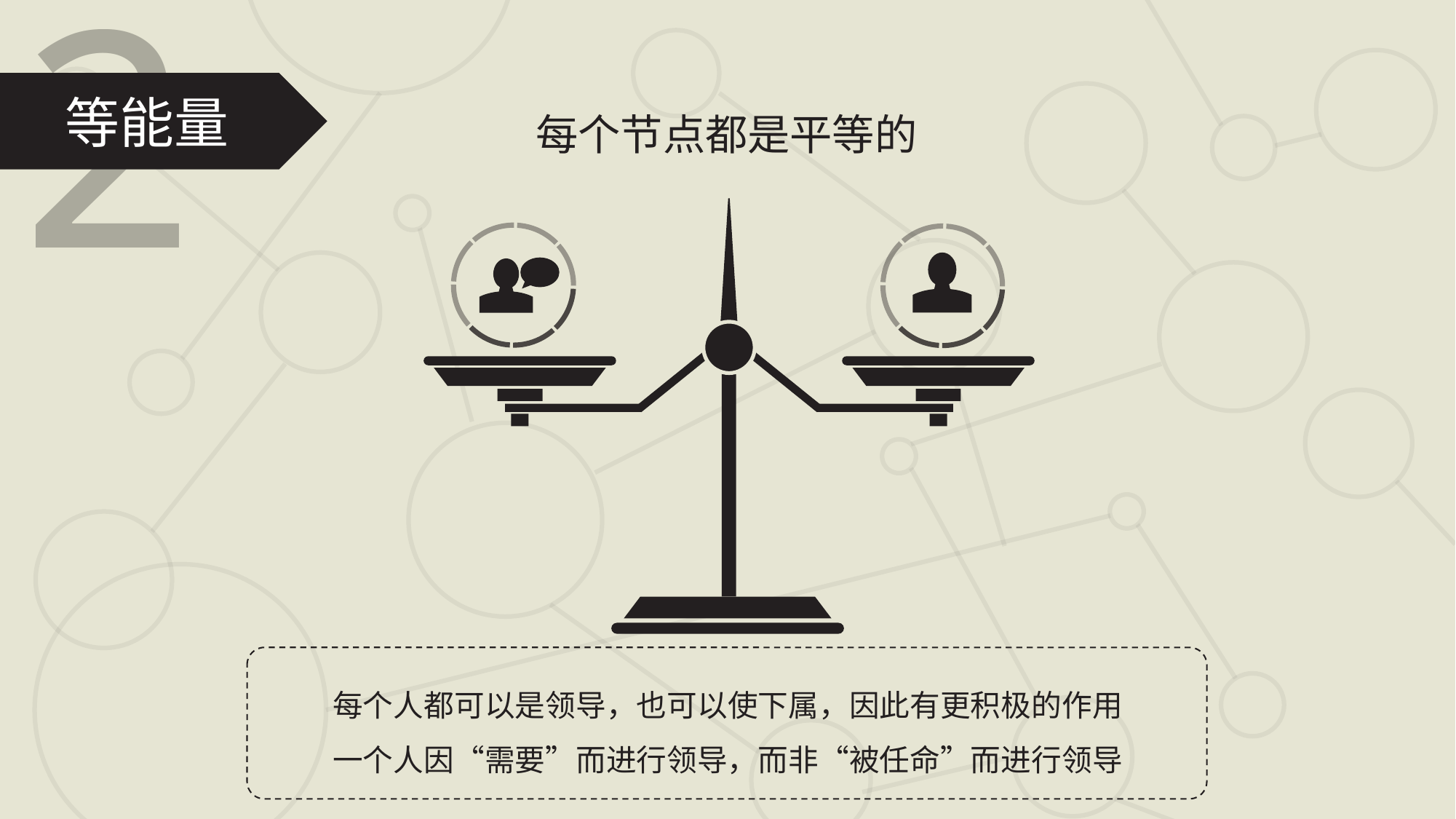

2

每个节点都是平等的
等能量

每个人都可以是领导，也可以使下属，因此有更积极的作用
一个人因“需要”而进行领导，而非“被任命”而进行领导